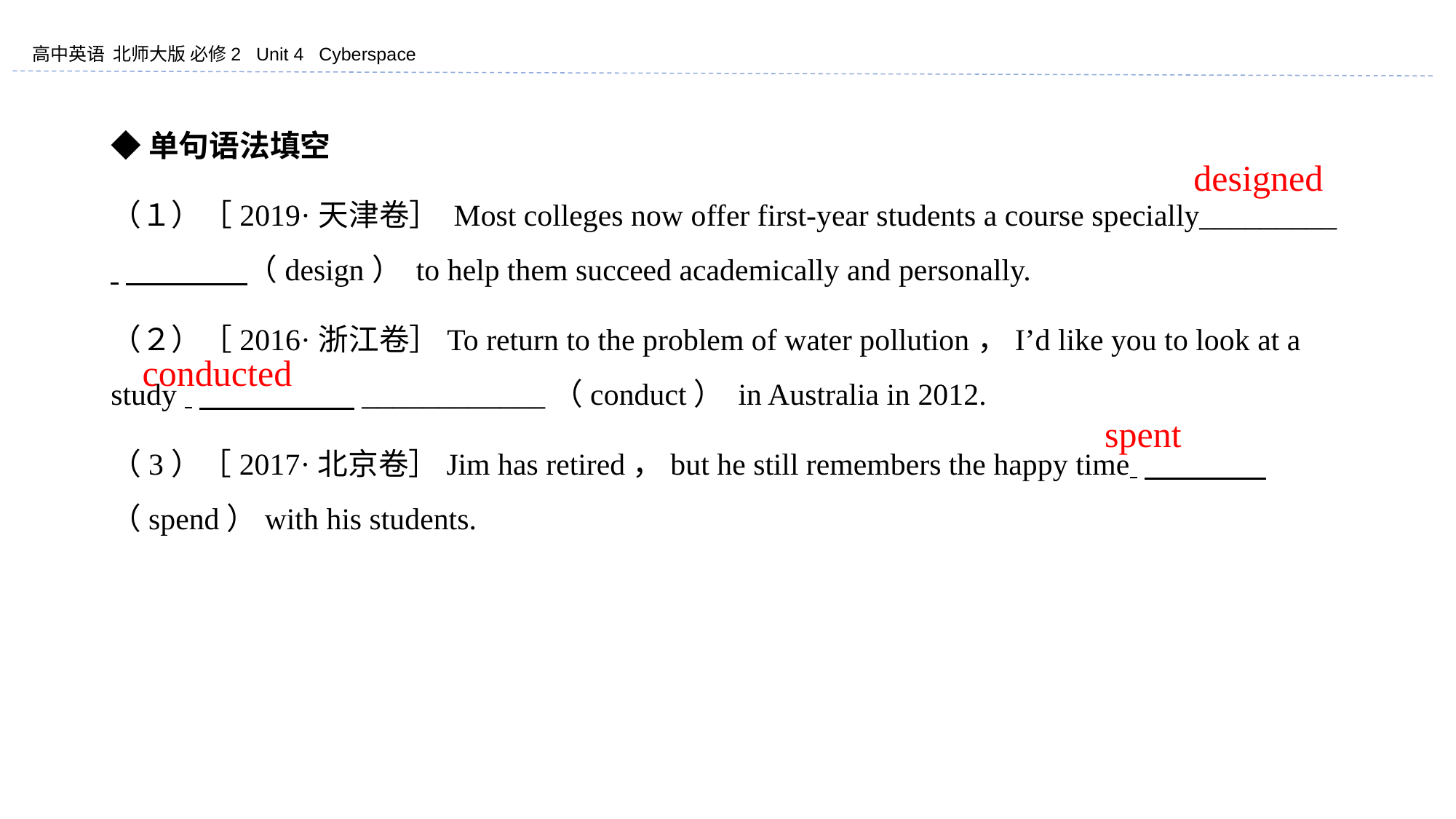

◆单句语法填空
（１）［2019·天津卷］ Most colleges now offer first-year students a course specially_________  　　　　（design） to help them succeed academically and personally.
（２）［2016·浙江卷］To return to the problem of water pollution，I’d like you to look at a study  　　　　     ____________（conduct） in Australia in 2012.
（3）［2017·北京卷］Jim has retired，but he still remembers the happy time 　　　　（spend）with his students.

　designed

　　conducted

　　　spent